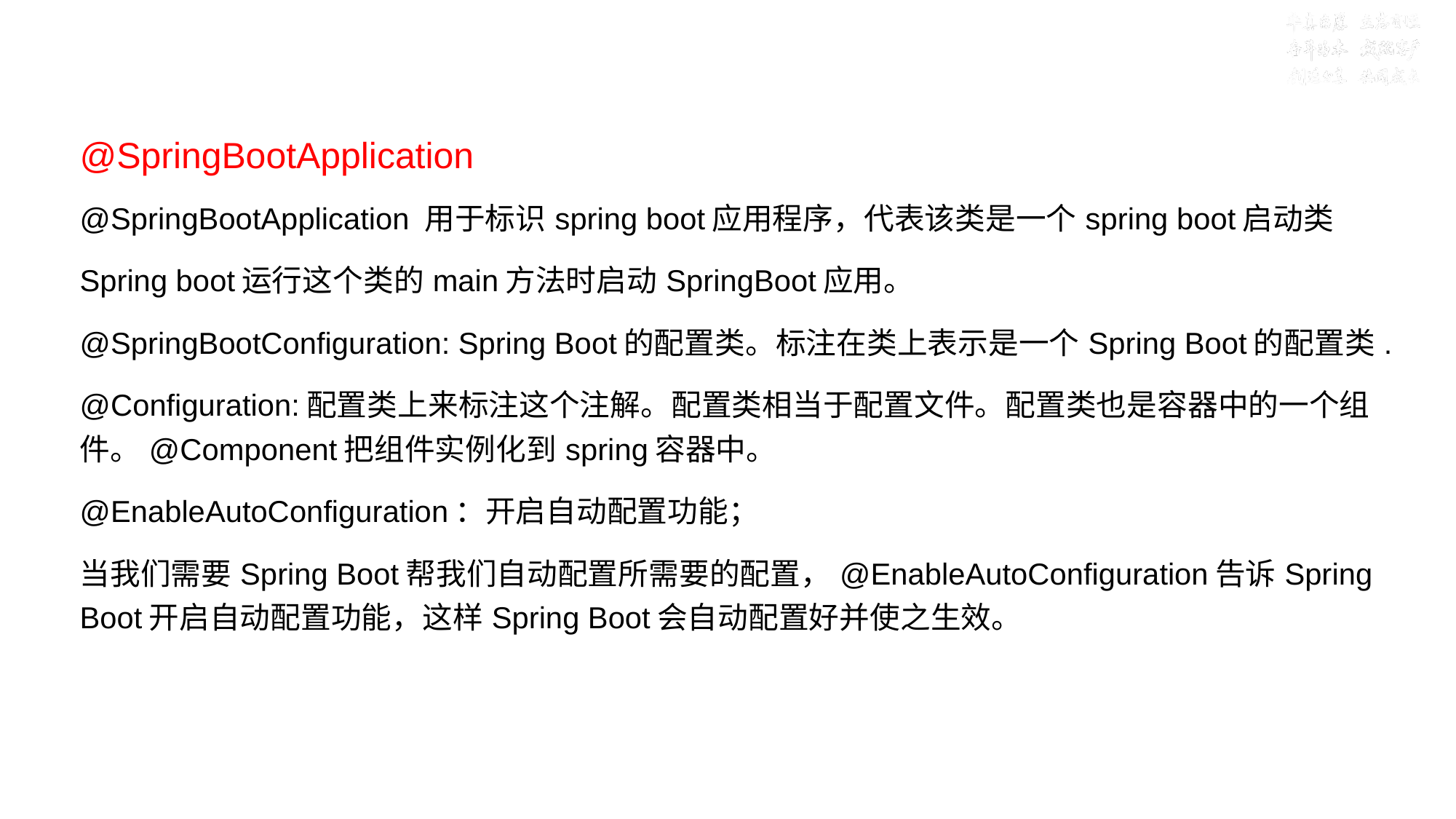

# 目标六：理解主程序@SpringBootApplication
@SpringBootApplication
@SpringBootApplication 用于标识spring boot应用程序，代表该类是一个spring boot启动类
Spring boot运行这个类的main方法时启动SpringBoot应用。
@SpringBootConfiguration: Spring Boot的配置类。标注在类上表示是一个Spring Boot的配置类.
@Configuration:配置类上来标注这个注解。配置类相当于配置文件。配置类也是容器中的一个组件。@Component把组件实例化到spring容器中。
@EnableAutoConfiguration：开启自动配置功能；
当我们需要Spring Boot帮我们自动配置所需要的配置，@EnableAutoConfiguration告诉Spring Boot开启自动配置功能，这样Spring Boot会自动配置好并使之生效。

16